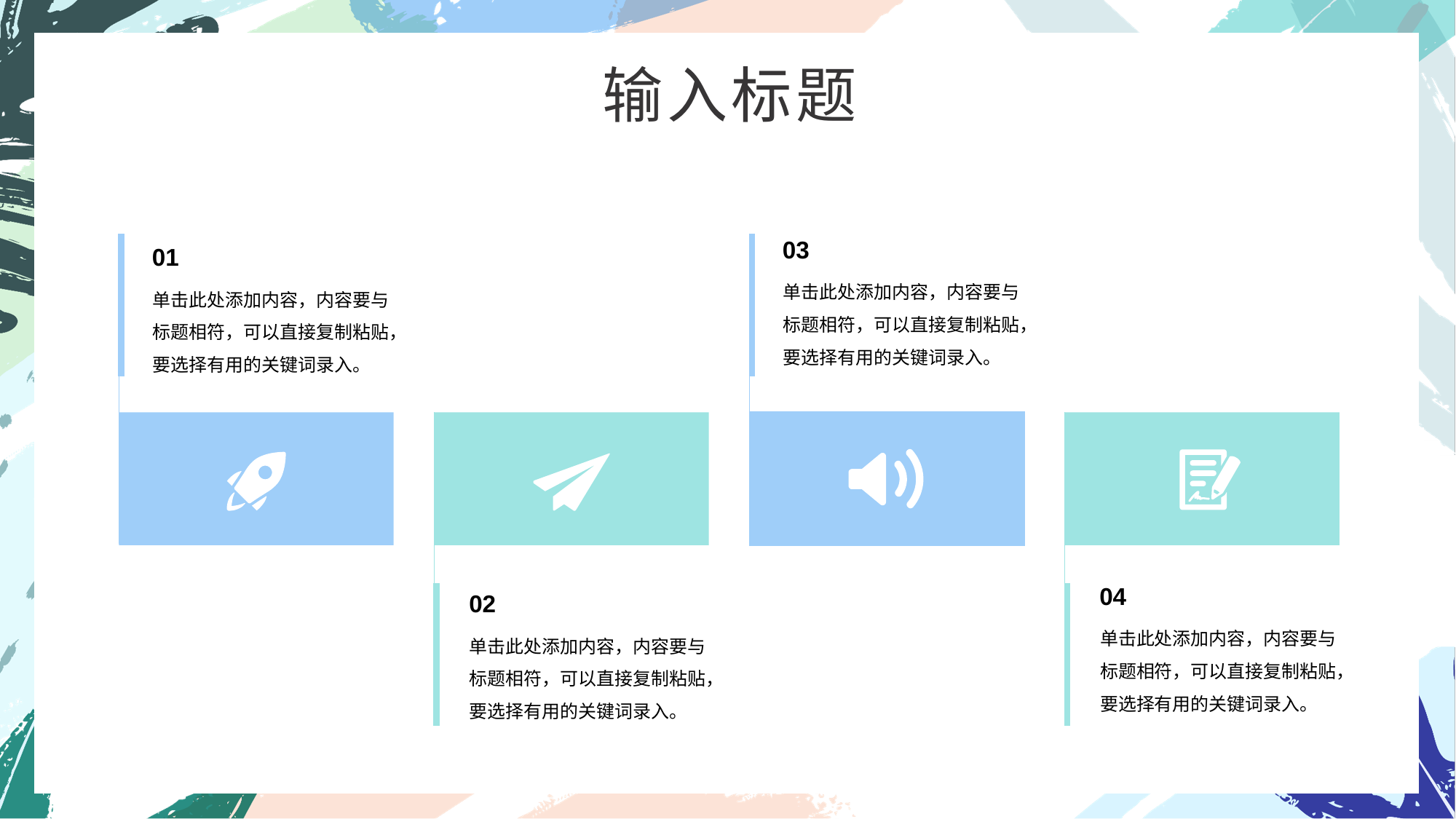

输入标题
03
单击此处添加内容，内容要与标题相符，可以直接复制粘贴，要选择有用的关键词录入。

01
单击此处添加内容，内容要与标题相符，可以直接复制粘贴，要选择有用的关键词录入。

04
单击此处添加内容，内容要与标题相符，可以直接复制粘贴，要选择有用的关键词录入。
02
单击此处添加内容，内容要与标题相符，可以直接复制粘贴，要选择有用的关键词录入。